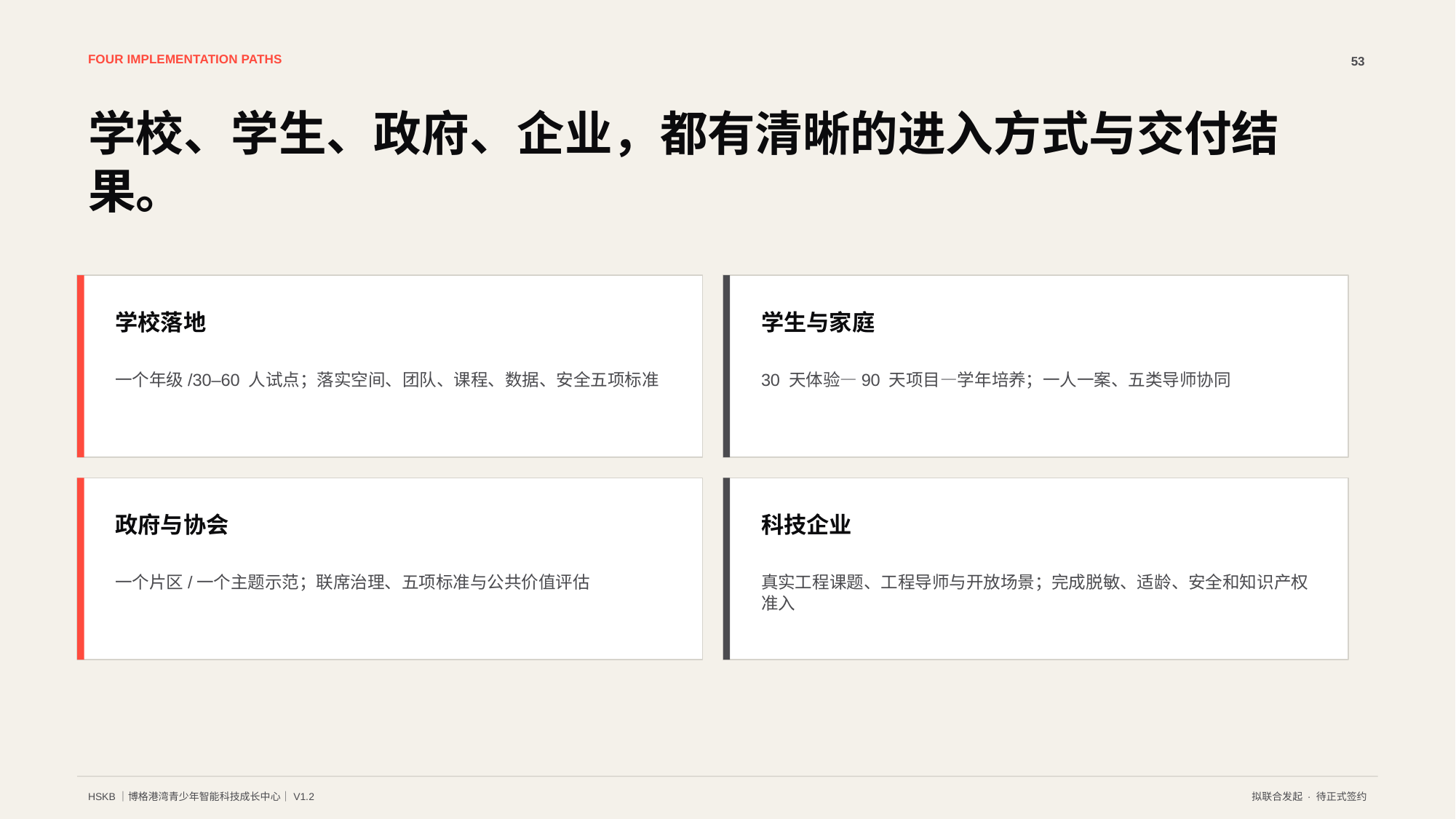

FOUR IMPLEMENTATION PATHS
53
学校、学生、政府、企业，都有清晰的进入方式与交付结果。

学校落地
学生与家庭
一个年级/30–60 人试点；落实空间、团队、课程、数据、安全五项标准
30 天体验—90 天项目—学年培养；一人一案、五类导师协同

政府与协会
科技企业
一个片区/一个主题示范；联席治理、五项标准与公共价值评估
真实工程课题、工程导师与开放场景；完成脱敏、适龄、安全和知识产权准入

HSKB｜博格港湾青少年智能科技成长中心｜V1.2
拟联合发起 · 待正式签约